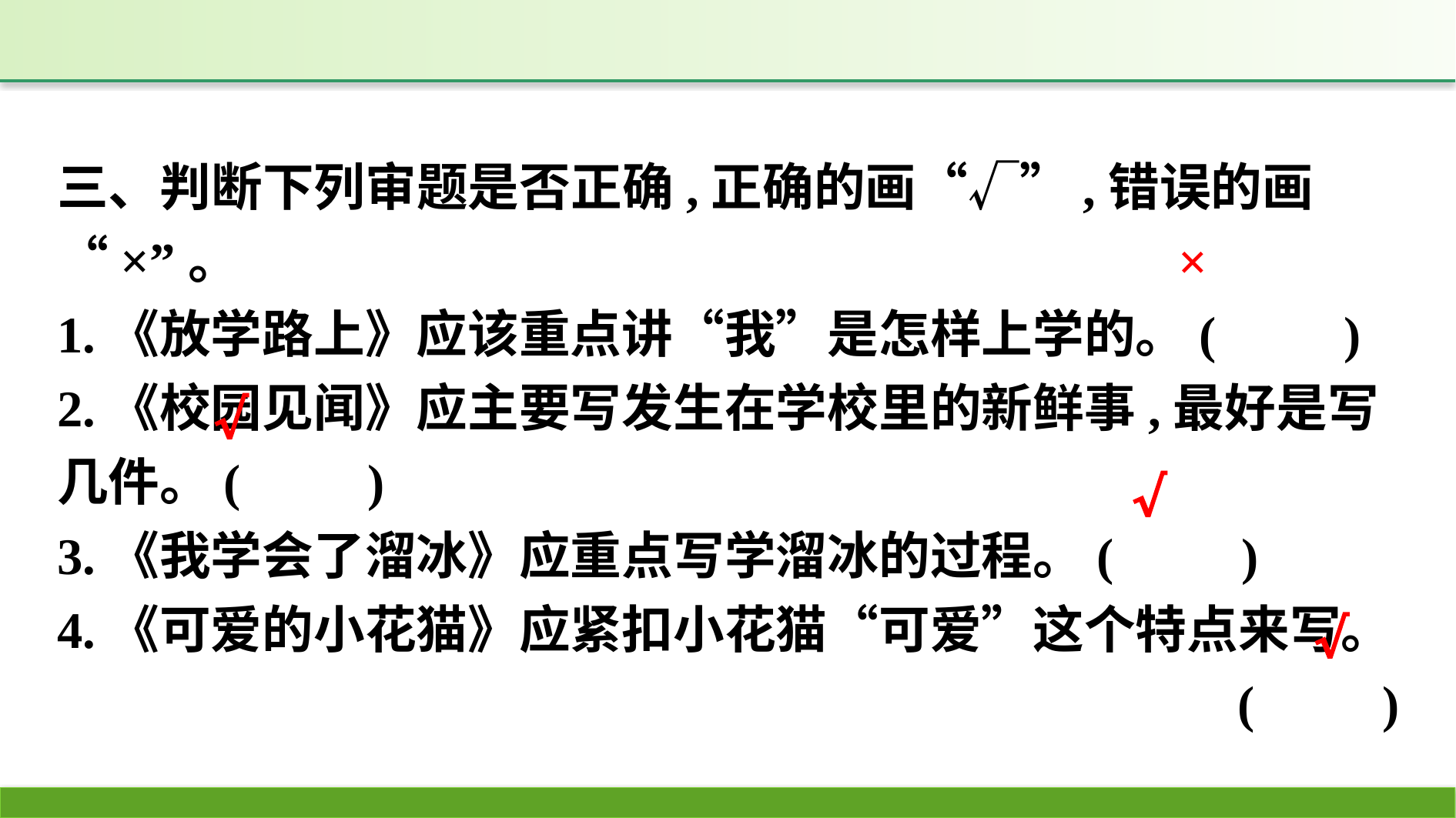

三、判断下列审题是否正确,正确的画“√”,错误的画“×”。
1.《放学路上》应该重点讲“我”是怎样上学的。(　　)
2.《校园见闻》应主要写发生在学校里的新鲜事,最好是写几件。(　　)
3.《我学会了溜冰》应重点写学溜冰的过程。(　　)
4.《可爱的小花猫》应紧扣小花猫“可爱”这个特点来写。
(　　)
×
√
√
√